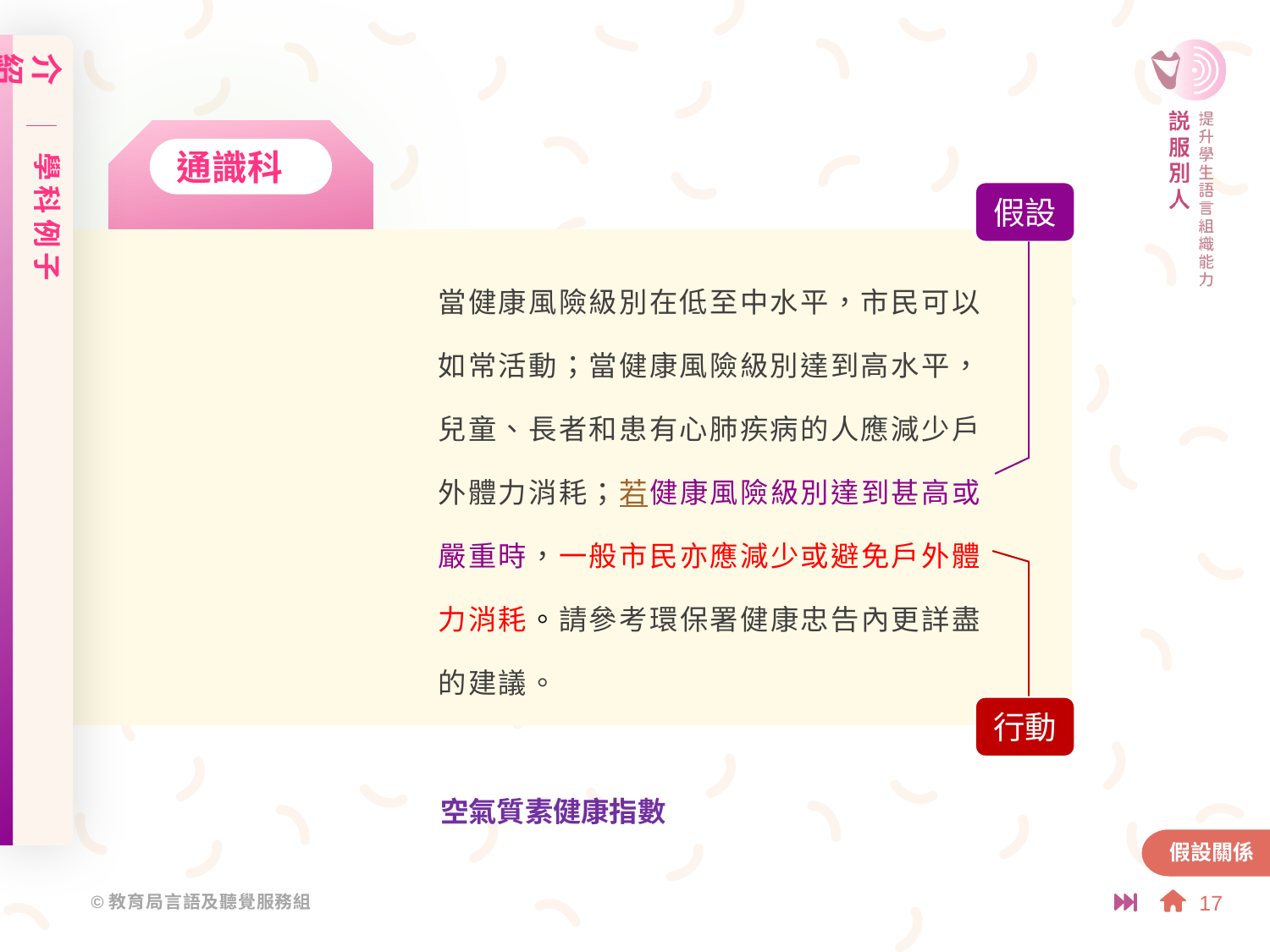

介紹
學科例子

通識科
假設

當健康風險級別在低至中水平，市民可以如常活動；當健康風險級別達到高水平，兒童、長者和患有心肺疾病的人應減少戶外體力消耗；若健康風險級別達到甚高或嚴重時，一般市民亦應減少或避免戶外體力消耗。請參考環保署健康忠告內更詳盡的建議。

行動
空氣質素健康指數

假設關係
17